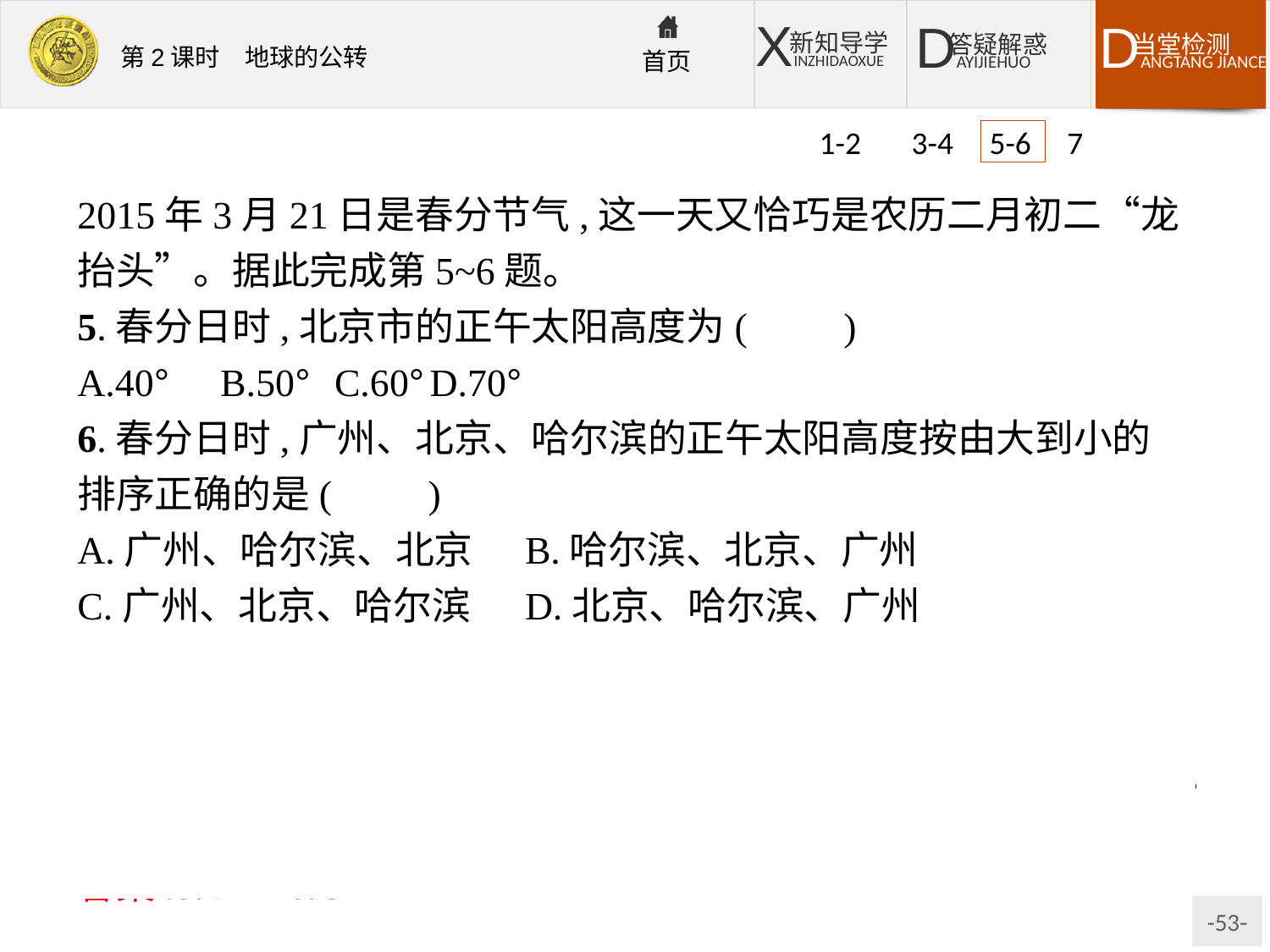

1-2       3-4     5-6     7

2015年3月21日是春分节气,这一天又恰巧是农历二月初二“龙抬头”。据此完成第5~6题。
5.春分日时,北京市的正午太阳高度为(　　)
A.40°	B.50°	C.60°	D.70°
6.春分日时,广州、北京、哈尔滨的正午太阳高度按由大到小的排序正确的是(　　)
A.广州、哈尔滨、北京	B.哈尔滨、北京、广州
C.广州、北京、哈尔滨	D.北京、哈尔滨、广州
解析:第5题,春分日时太阳直射赤道,因此北京的正午太阳高度=90°-(40°-0°)=50°。第6题,春分日太阳直射赤道,离赤道越近,正午太阳高度越大,因此正午太阳高度最大的是广州,其次是北京,哈尔滨最小。
答案:5.B　6.C